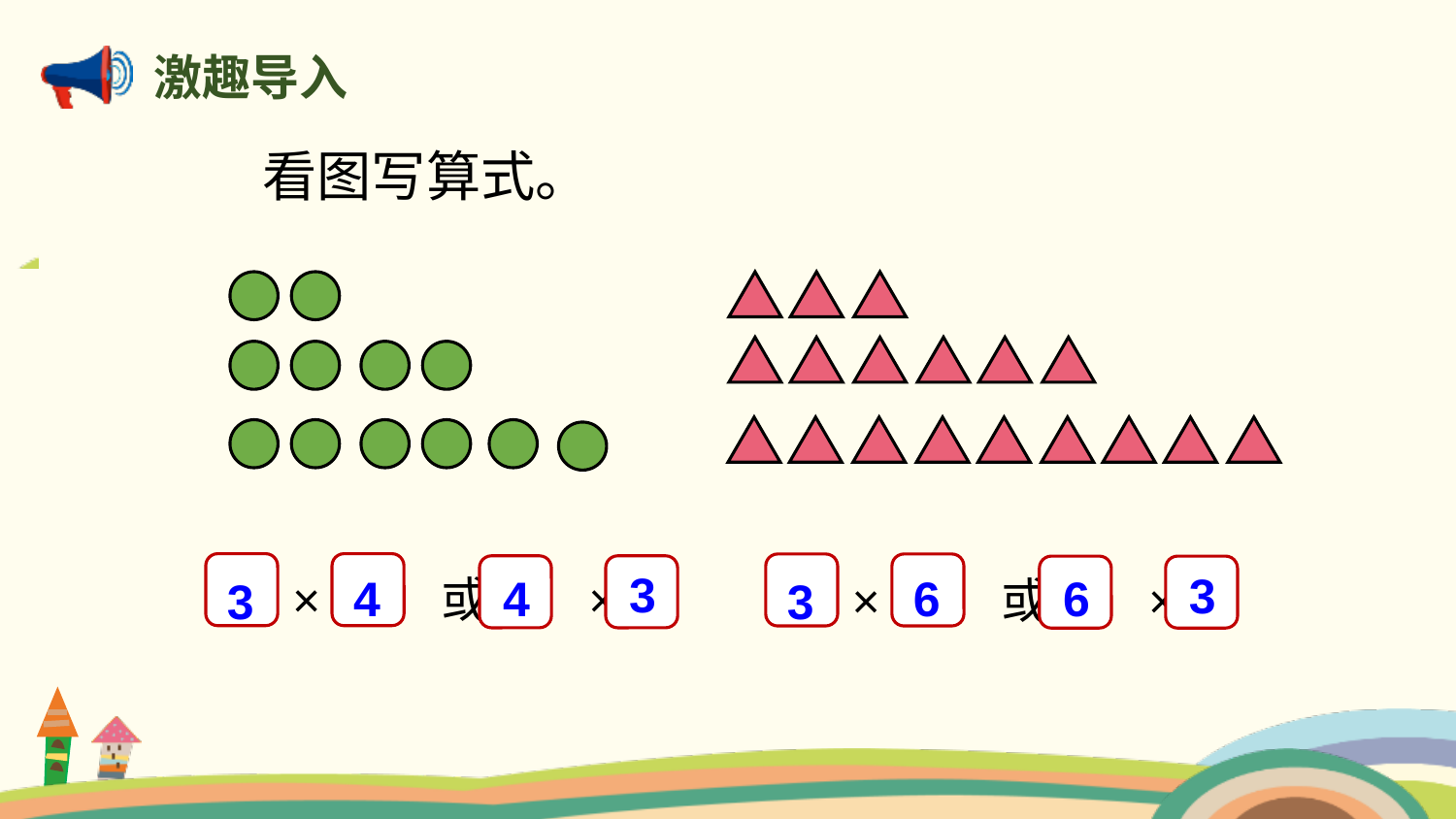

激趣导入
看图写算式。

×        或        ×

×        或        ×

3
3
4
4
6
6
3
3